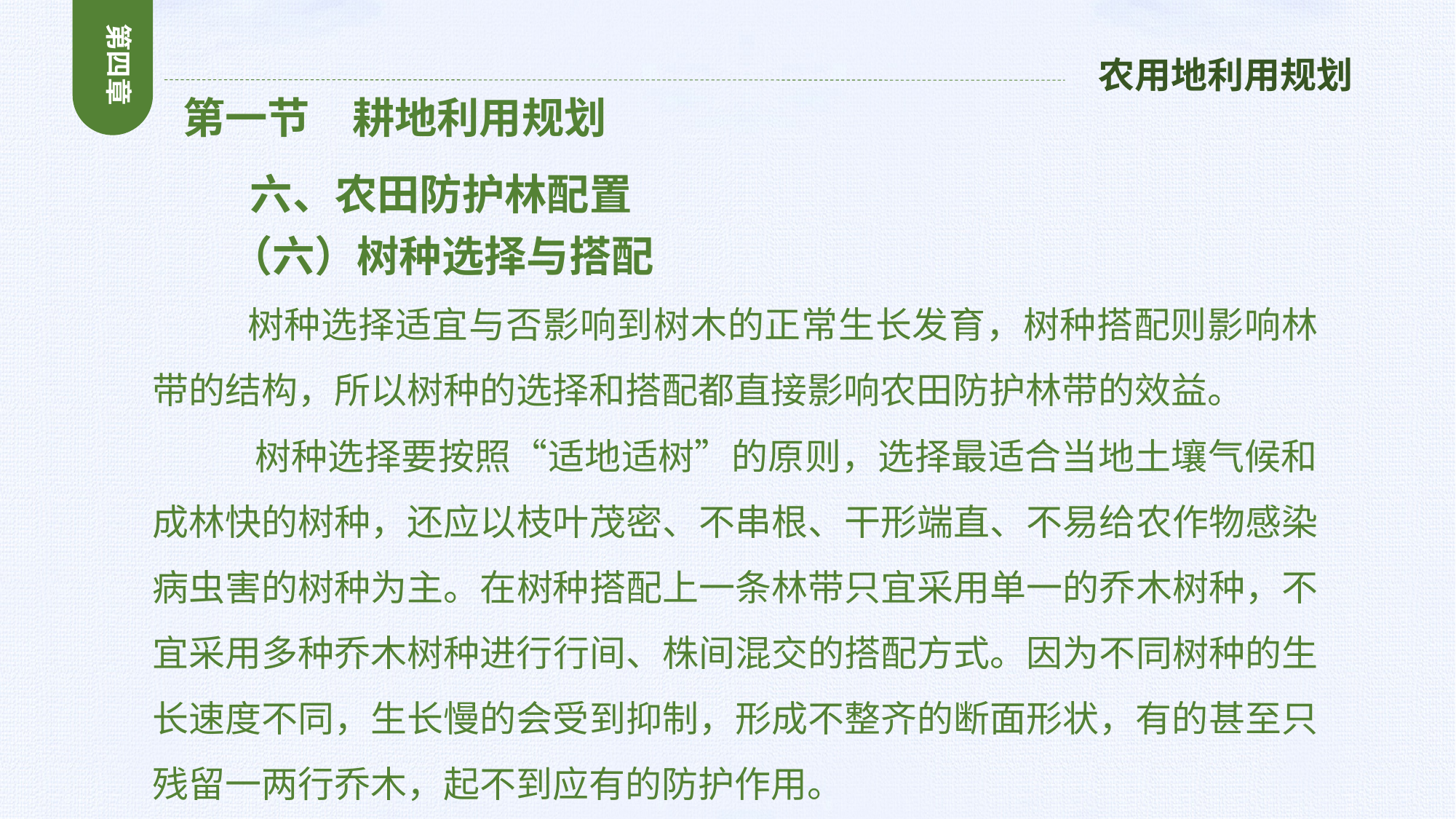

第四章
农用地利用规划
 第一节　耕地利用规划
        六、农田防护林配置

       （六）树种选择与搭配
            树种选择适宜与否影响到树木的正常生长发育，树种搭配则影响林带的结构，所以树种的选择和搭配都直接影响农田防护林带的效益。
           树种选择要按照“适地适树”的原则，选择最适合当地土壤气候和成林快的树种，还应以枝叶茂密、不串根、干形端直、不易给农作物感染病虫害的树种为主。在树种搭配上一条林带只宜采用单一的乔木树种，不宜采用多种乔木树种进行行间、株间混交的搭配方式。因为不同树种的生长速度不同，生长慢的会受到抑制，形成不整齐的断面形状，有的甚至只残留一两行乔木，起不到应有的防护作用。